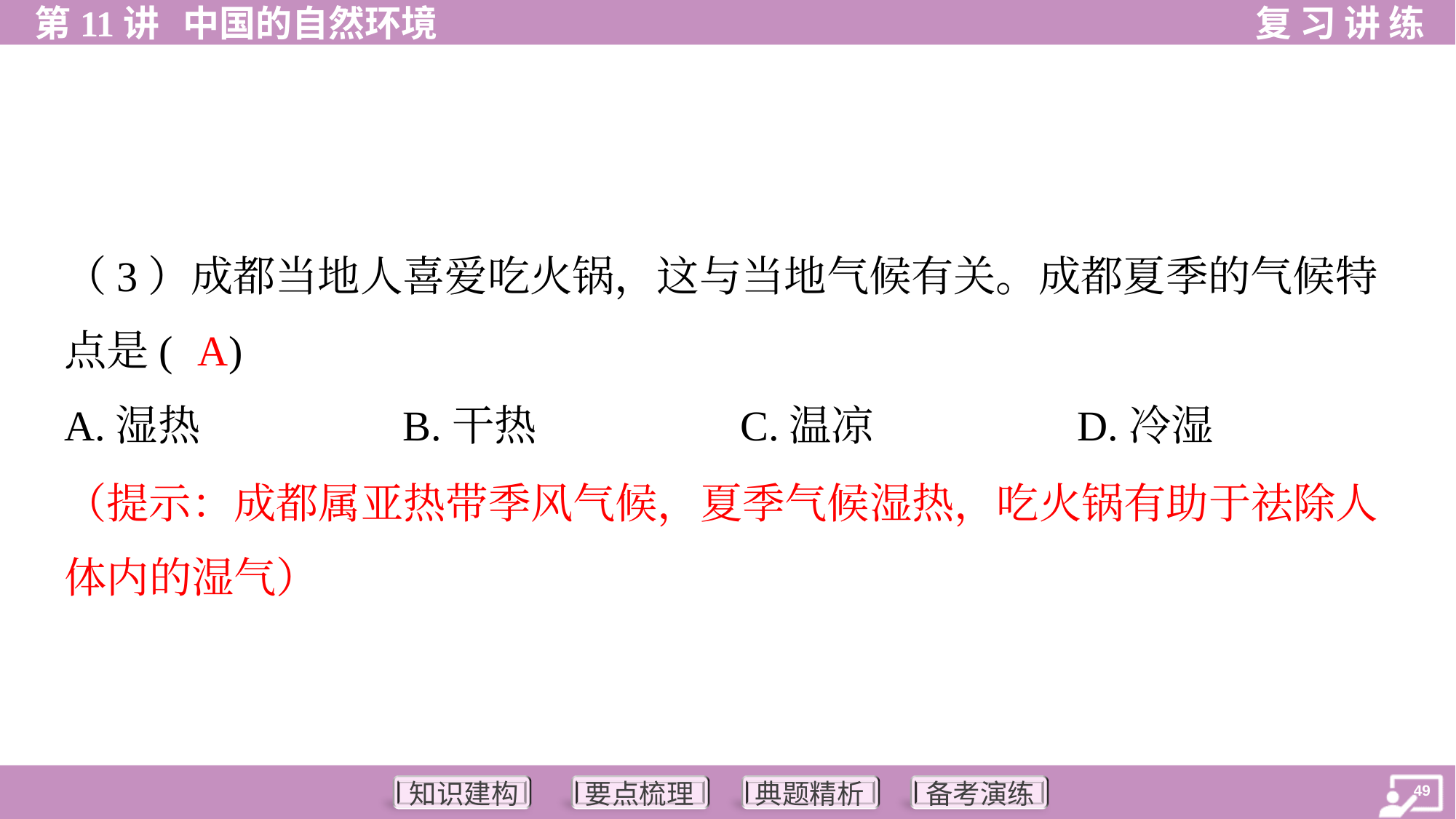

（3）成都当地人喜爱吃火锅，这与当地气候有关。成都夏季的气候特
点是(     )
A
A.湿热	B.干热	C.温凉	D.冷湿
（提示：成都属亚热带季风气候，夏季气候湿热，吃火锅有助于祛除人
体内的湿气）